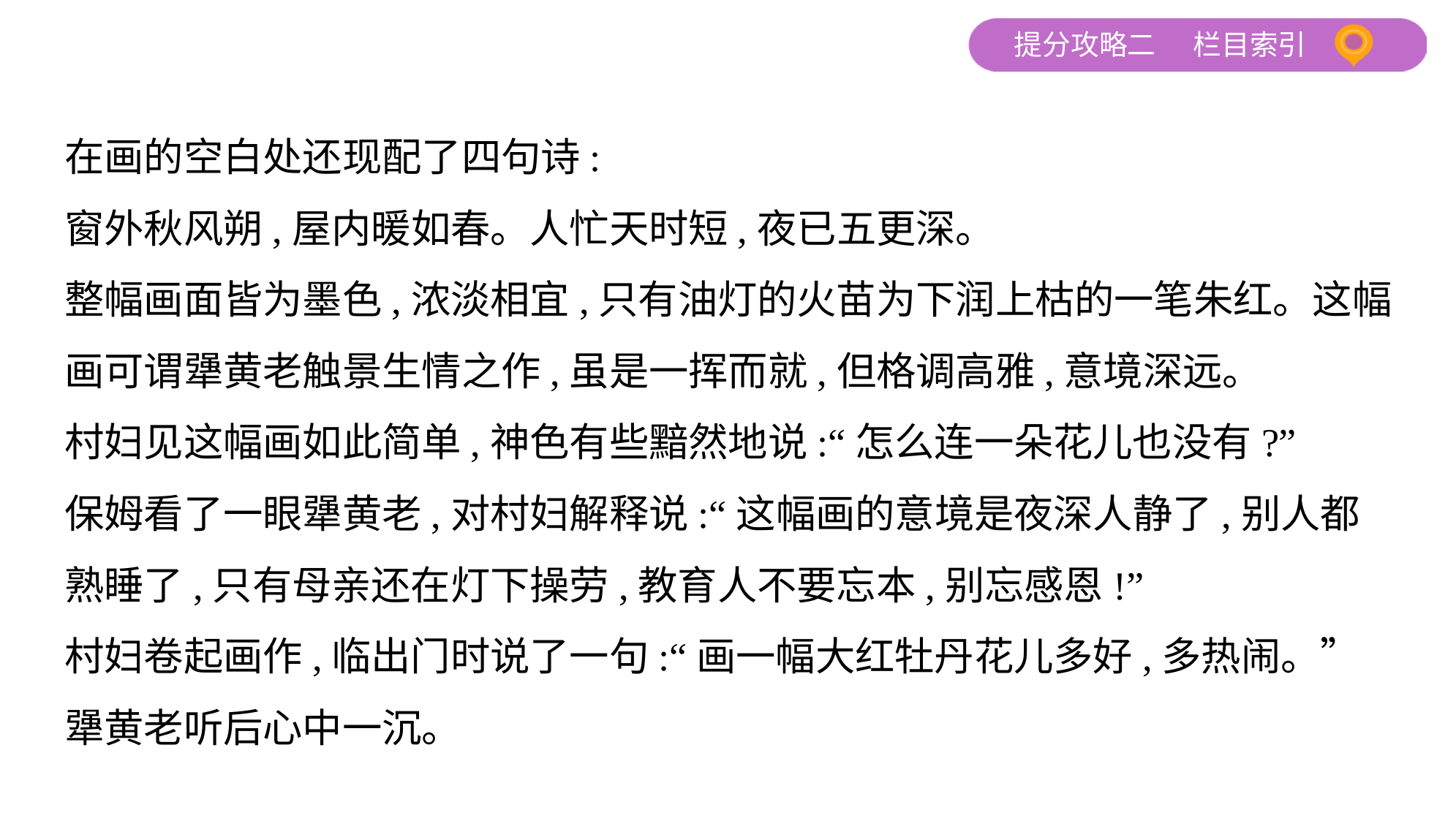

在画的空白处还现配了四句诗:
窗外秋风朔,屋内暖如春。人忙天时短,夜已五更深。
整幅画面皆为墨色,浓淡相宜,只有油灯的火苗为下润上枯的一笔朱红。这幅
画可谓犟黄老触景生情之作,虽是一挥而就,但格调高雅,意境深远。
村妇见这幅画如此简单,神色有些黯然地说:“怎么连一朵花儿也没有?”
保姆看了一眼犟黄老,对村妇解释说:“这幅画的意境是夜深人静了,别人都
熟睡了,只有母亲还在灯下操劳,教育人不要忘本,别忘感恩!”
村妇卷起画作,临出门时说了一句:“画一幅大红牡丹花儿多好,多热闹。”
犟黄老听后心中一沉。